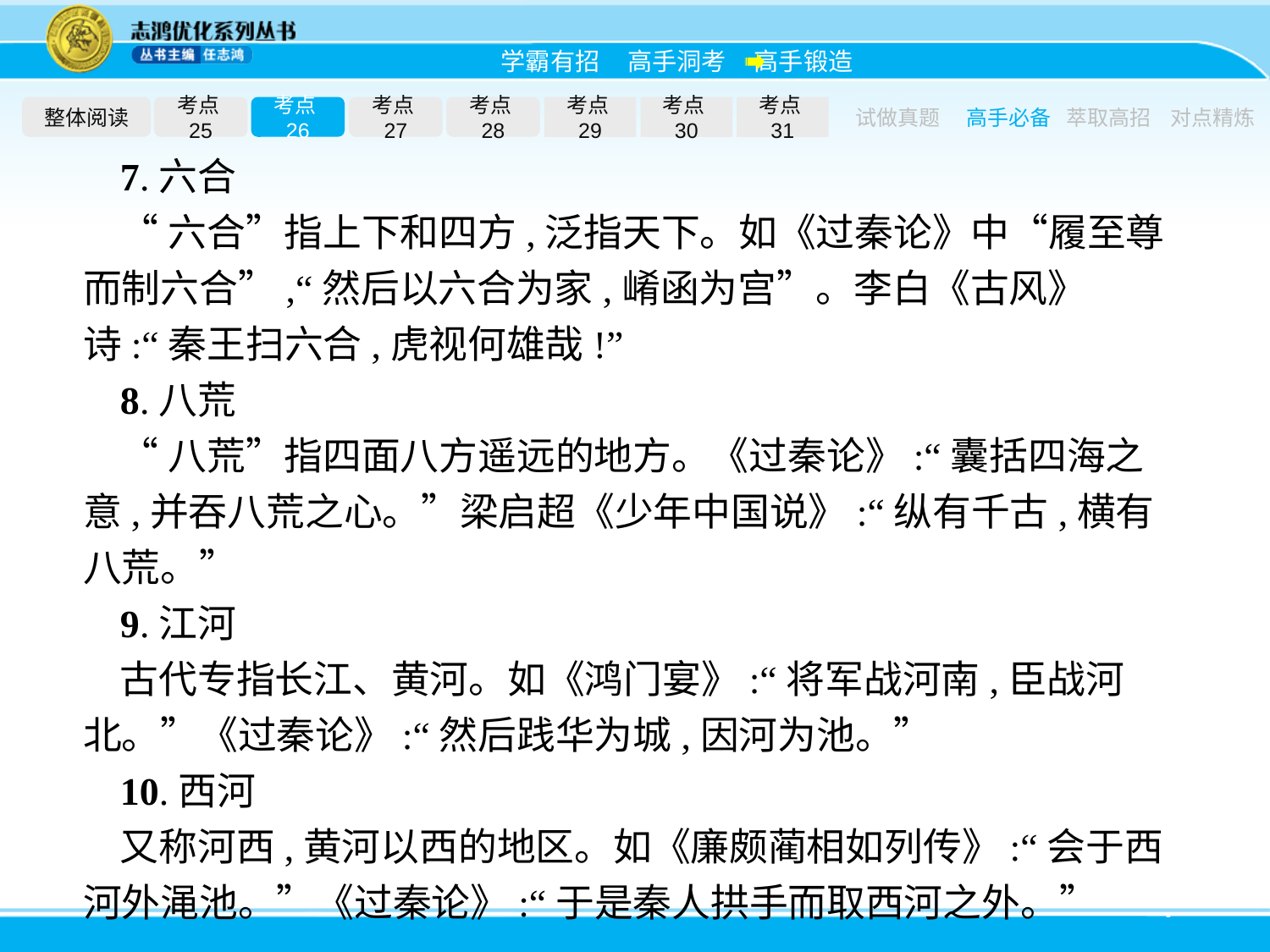

整体阅读
考点25
考点26
考点27
考点28
考点29
考点30
考点31
试做真题
高手必备
萃取高招
对点精炼
7.六合
“六合”指上下和四方,泛指天下。如《过秦论》中“履至尊而制六合”,“然后以六合为家,崤函为宫”。李白《古风》诗:“秦王扫六合,虎视何雄哉!”
8.八荒
“八荒”指四面八方遥远的地方。《过秦论》:“囊括四海之意,并吞八荒之心。”梁启超《少年中国说》:“纵有千古,横有八荒。”
9.江河
古代专指长江、黄河。如《鸿门宴》:“将军战河南,臣战河北。”《过秦论》:“然后践华为城,因河为池。”
10.西河
又称河西,黄河以西的地区。如《廉颇蔺相如列传》:“会于西河外渑池。”《过秦论》:“于是秦人拱手而取西河之外。”